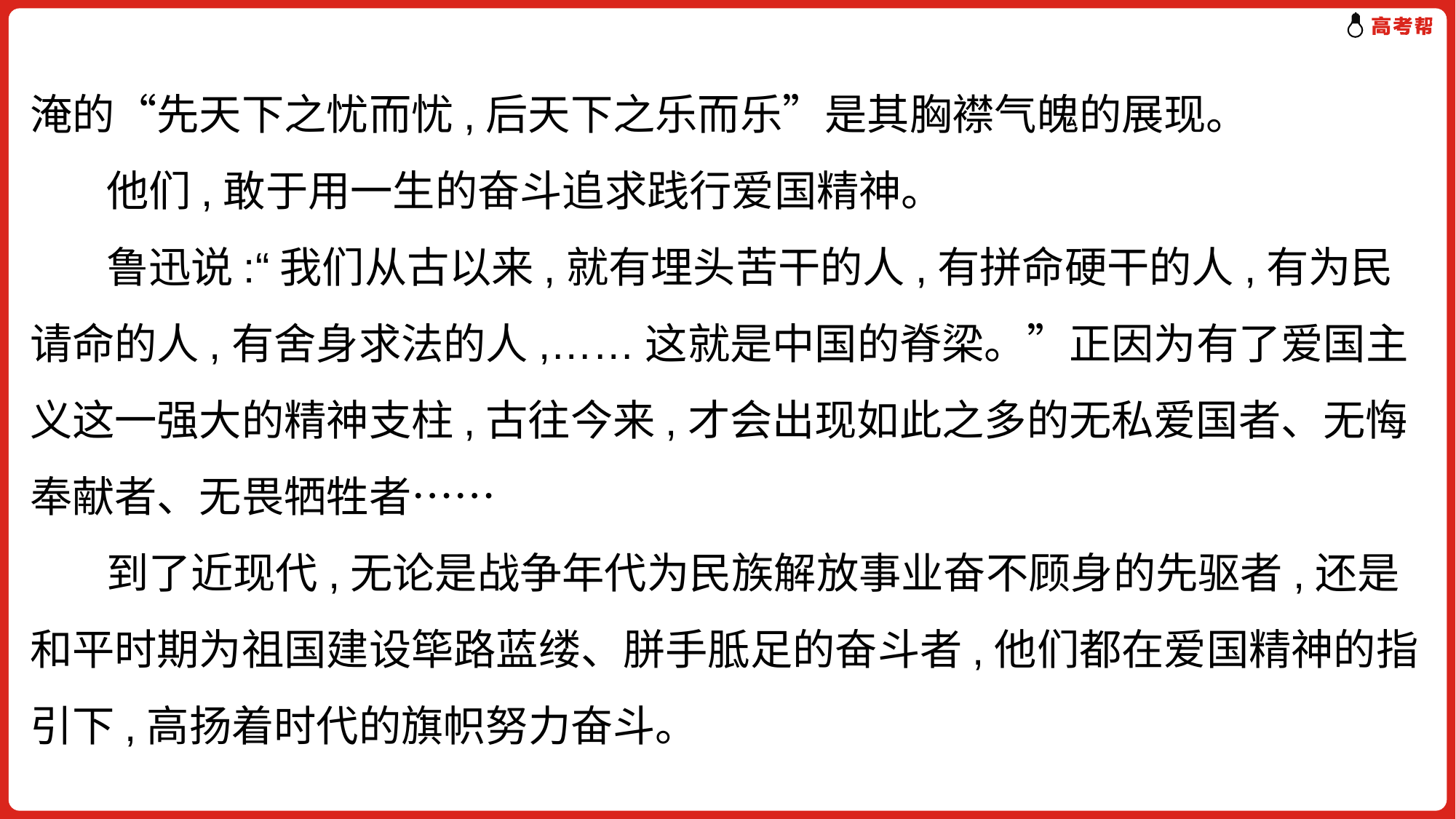

淹的“先天下之忧而忧,后天下之乐而乐”是其胸襟气魄的展现。
       他们,敢于用一生的奋斗追求践行爱国精神。
       鲁迅说:“我们从古以来,就有埋头苦干的人,有拼命硬干的人,有为民请命的人,有舍身求法的人,……这就是中国的脊梁。”正因为有了爱国主义这一强大的精神支柱,古往今来,才会出现如此之多的无私爱国者、无悔奉献者、无畏牺牲者……
       到了近现代,无论是战争年代为民族解放事业奋不顾身的先驱者,还是和平时期为祖国建设筚路蓝缕、胼手胝足的奋斗者,他们都在爱国精神的指引下,高扬着时代的旗帜努力奋斗。